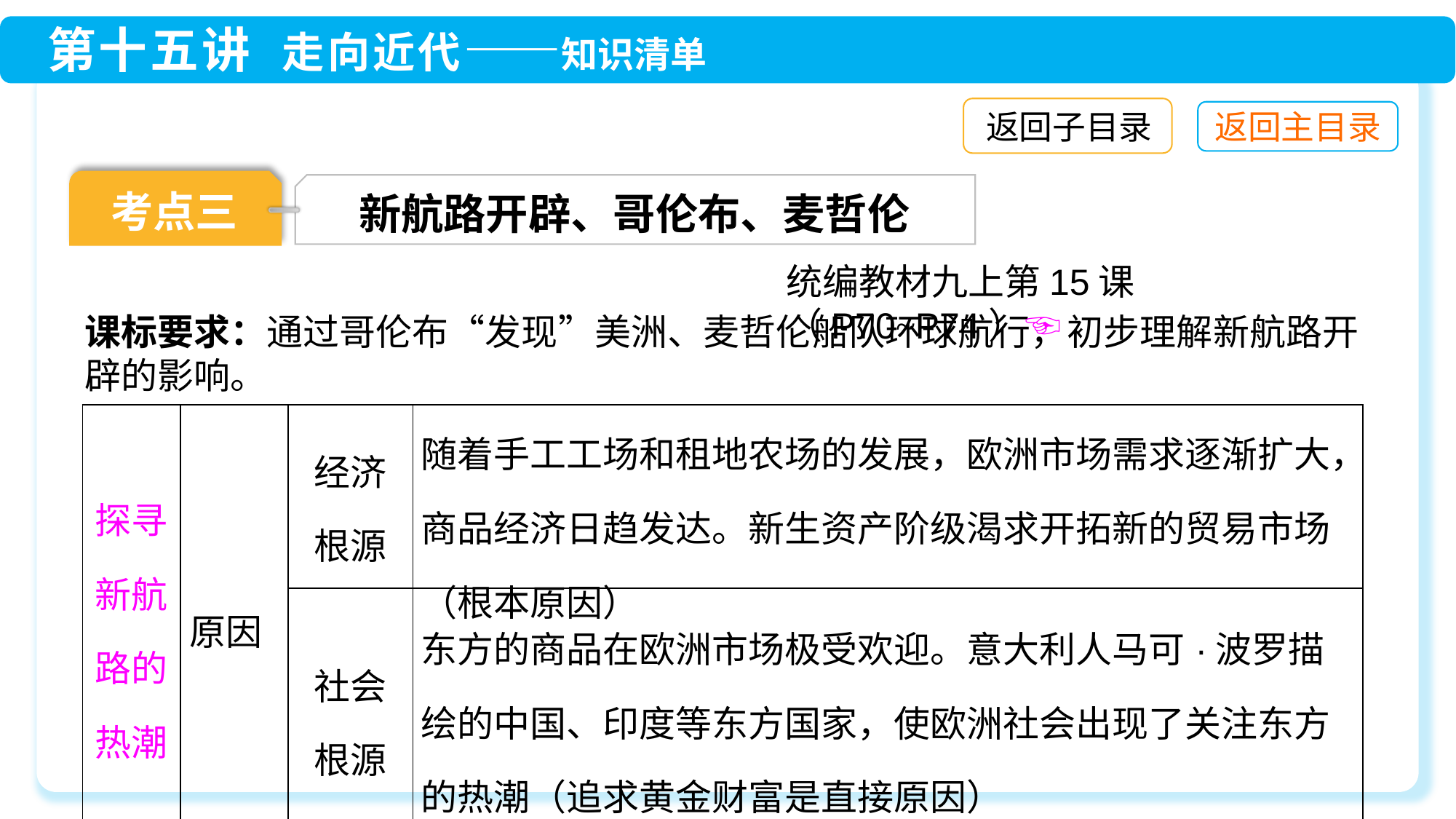

返回子目录
考点三
新航路开辟、哥伦布、麦哲伦

统编教材九上第15课（P70~P74）☜
课标要求：通过哥伦布“发现”美洲、麦哲伦船队环球航行，初步理解新航路开辟的影响。
| 探寻新航路的热潮 | 原因 | 经济 根源 | 随着手工工场和租地农场的发展，欧洲市场需求逐渐扩大，商品经济日趋发达。新生资产阶级渴求开拓新的贸易市场（根本原因） |
| --- | --- | --- | --- |
|  |  | 社会 根源 | 东方的商品在欧洲市场极受欢迎。意大利人马可·波罗描绘的中国、印度等东方国家，使欧洲社会出现了关注东方的热潮（追求黄金财富是直接原因） |